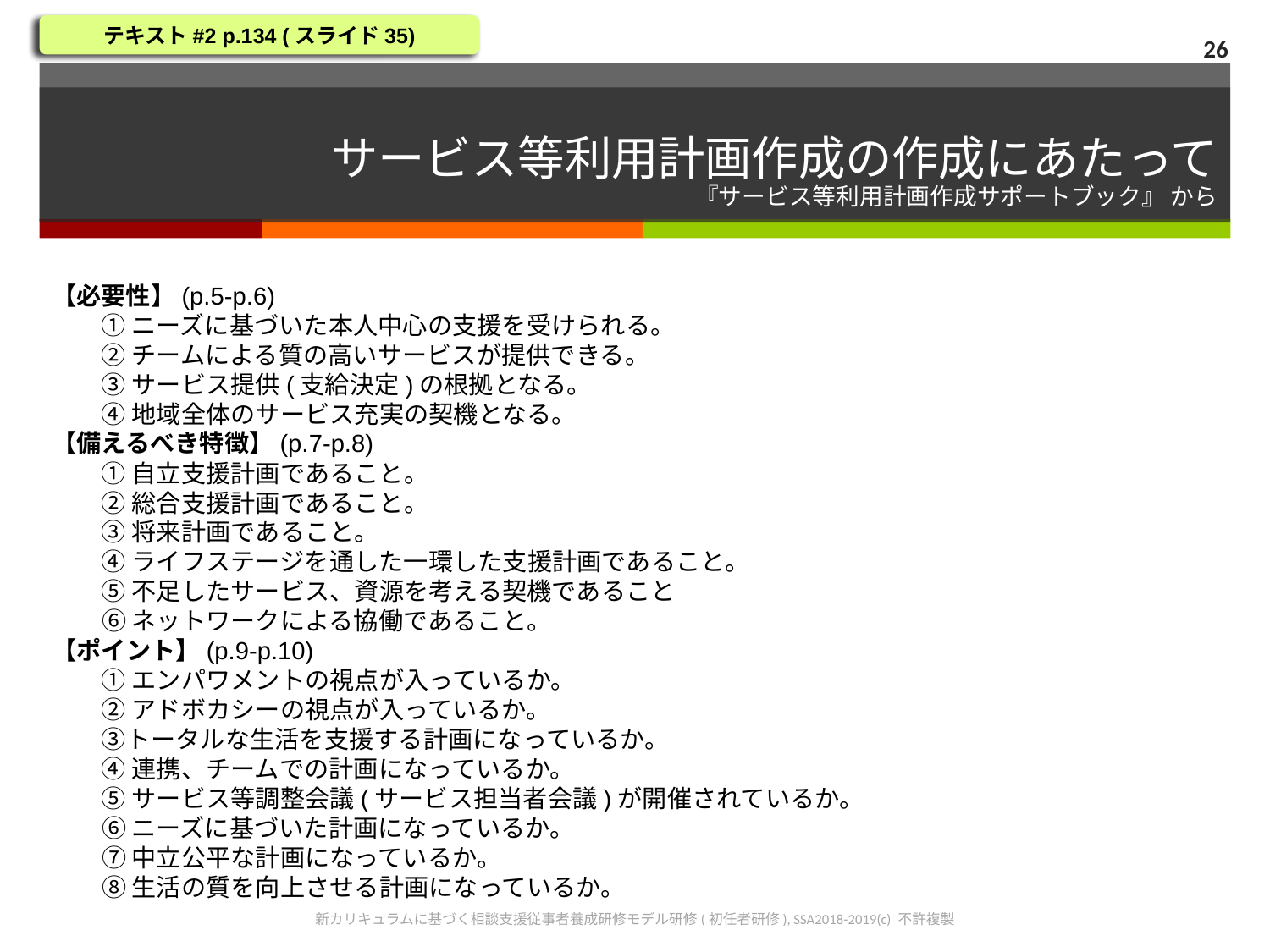

テキスト#2 p.134 (スライド35)
26
# サービス等利用計画作成の作成にあたって 『サービス等利用計画作成サポートブック』 から
【必要性】(p.5-p.6)
　　① ニーズに基づいた本人中心の支援を受けられる。
　　② チームによる質の高いサービスが提供できる。
　　③ サービス提供(支給決定)の根拠となる。
　　④ 地域全体のサービス充実の契機となる。
【備えるべき特徴】(p.7-p.8)
　　① 自立支援計画であること。
　　② 総合支援計画であること。
　　③ 将来計画であること。
　　④ ライフステージを通した一環した支援計画であること。
　　⑤ 不足したサービス、資源を考える契機であること
　　⑥ ネットワークによる協働であること。
【ポイント】(p.9-p.10)
　　① エンパワメントの視点が入っているか。
　　② アドボカシーの視点が入っているか。
　　③トータルな生活を支援する計画になっているか。
　　④ 連携、チームでの計画になっているか。
　　⑤ サービス等調整会議(サービス担当者会議)が開催されているか。
　　⑥ ニーズに基づいた計画になっているか。
　　⑦ 中立公平な計画になっているか。
　　⑧ 生活の質を向上させる計画になっているか。
新カリキュラムに基づく相談支援従事者養成研修モデル研修(初任者研修), SSA2018-2019(c) 不許複製